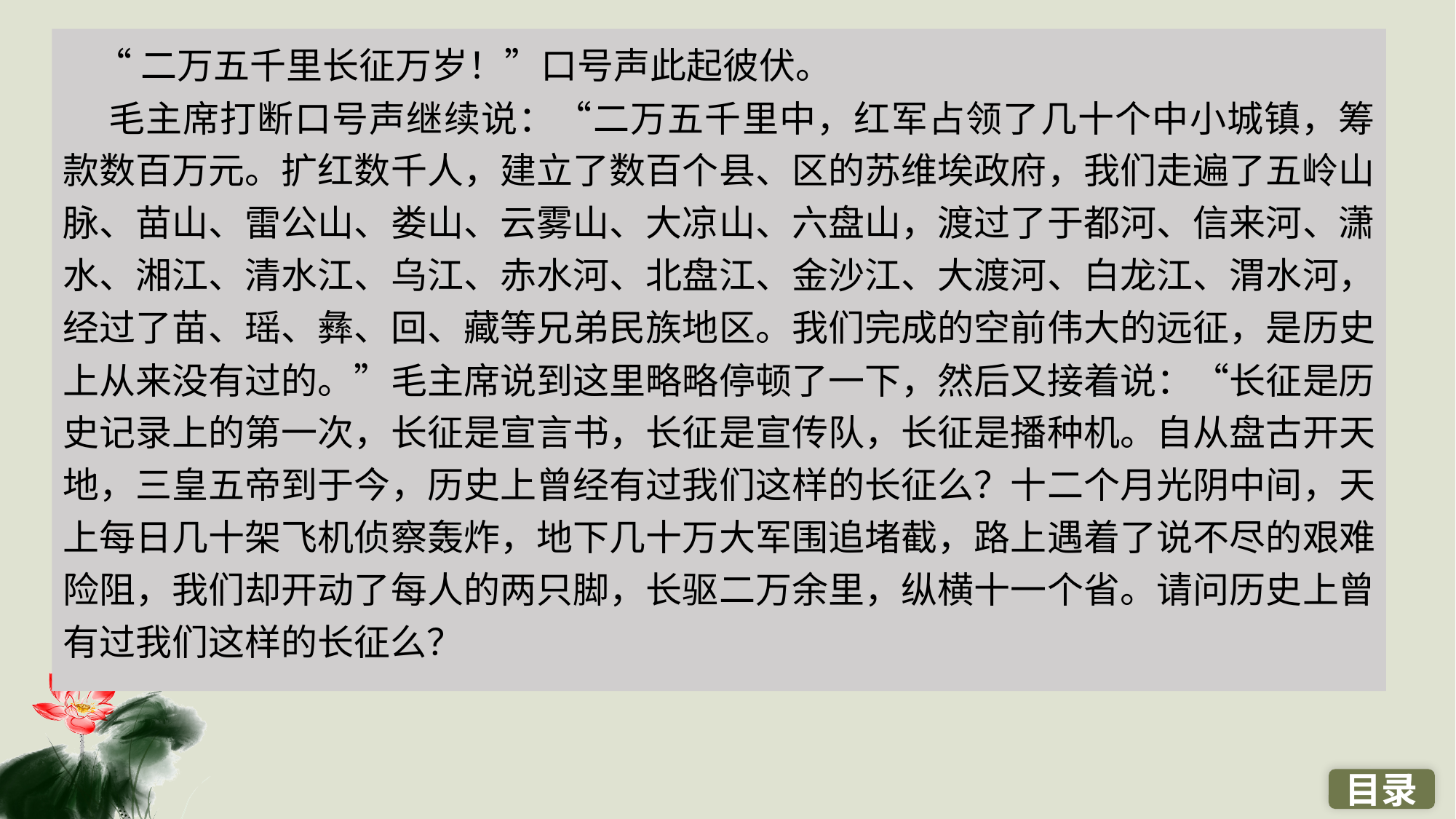

“二万五千里长征万岁！”口号声此起彼伏。
    毛主席打断口号声继续说：“二万五千里中，红军占领了几十个中小城镇，筹款数百万元。扩红数千人，建立了数百个县、区的苏维埃政府，我们走遍了五岭山脉、苗山、雷公山、娄山、云雾山、大凉山、六盘山，渡过了于都河、信来河、潇水、湘江、清水江、乌江、赤水河、北盘江、金沙江、大渡河、白龙江、渭水河，经过了苗、瑶、彝、回、藏等兄弟民族地区。我们完成的空前伟大的远征，是历史上从来没有过的。”毛主席说到这里略略停顿了一下，然后又接着说：“长征是历史记录上的第一次，长征是宣言书，长征是宣传队，长征是播种机。自从盘古开天地，三皇五帝到于今，历史上曾经有过我们这样的长征么？十二个月光阴中间，天上每日几十架飞机侦察轰炸，地下几十万大军围追堵截，路上遇着了说不尽的艰难险阻，我们却开动了每人的两只脚，长驱二万余里，纵横十一个省。请问历史上曾有过我们这样的长征么？